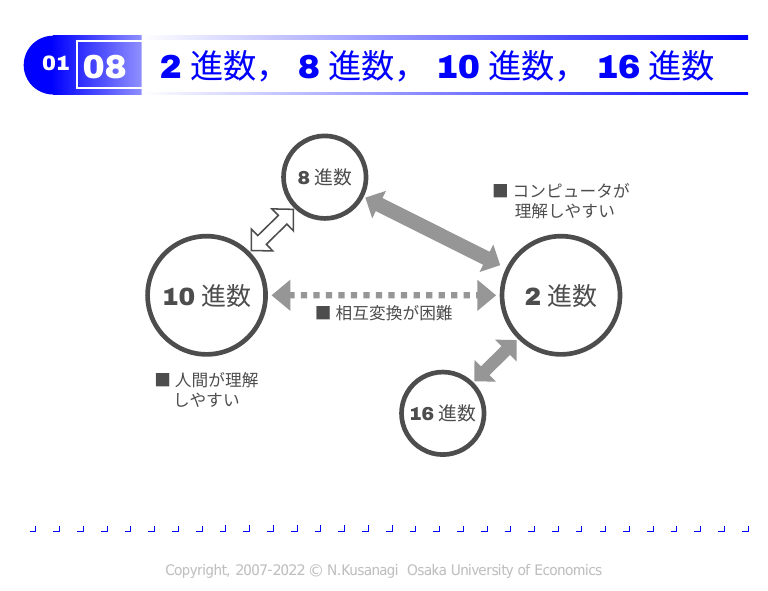

# 08   2進数，8進数，10進数，16進数
8進数

■コンピュータが
 理解しやすい

10進数
2進数

■相互変換が困難

■人間が理解
しやすい
16進数